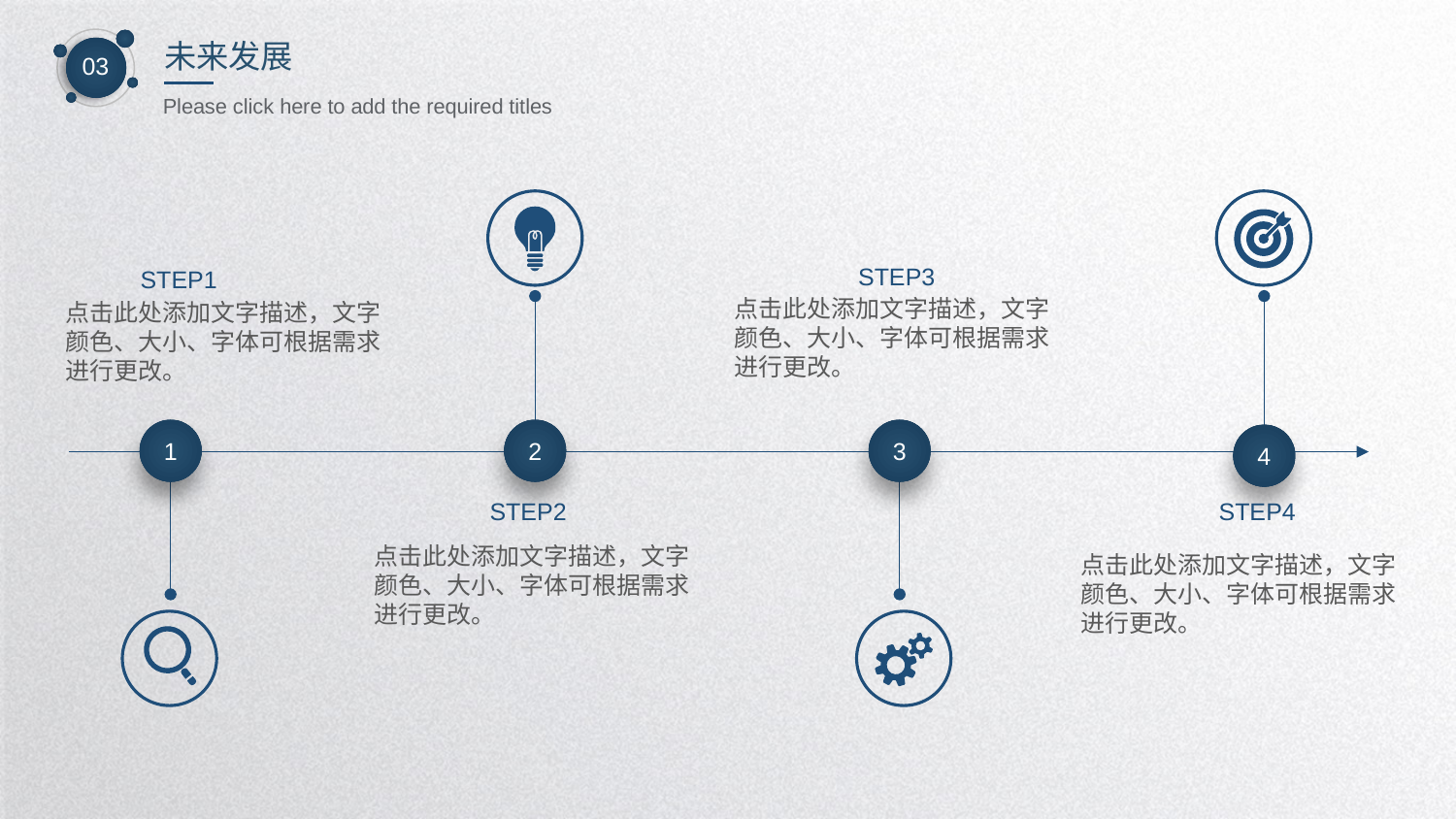

未来发展
03
Please click here to add the required titles

STEP3
STEP1
点击此处添加文字描述，文字颜色、大小、字体可根据需求进行更改。
点击此处添加文字描述，文字颜色、大小、字体可根据需求进行更改。
2
3
1
4
STEP2
STEP4
点击此处添加文字描述，文字颜色、大小、字体可根据需求进行更改。
点击此处添加文字描述，文字颜色、大小、字体可根据需求进行更改。